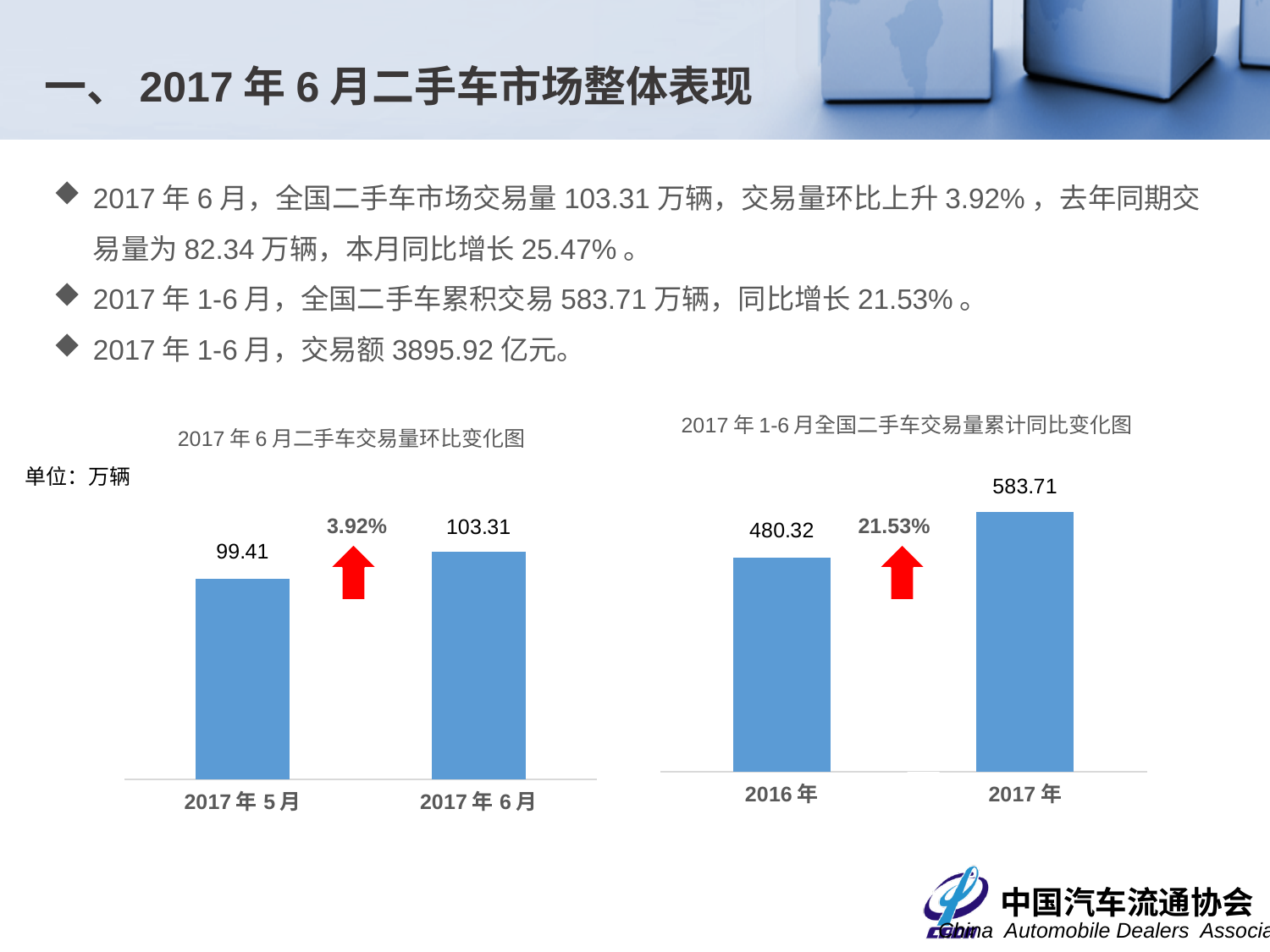

一、2017年6月二手车市场整体表现
2017年6月，全国二手车市场交易量103.31万辆，交易量环比上升3.92%，去年同期交易量为82.34万辆，本月同比增长25.47%。
2017年1-6月，全国二手车累积交易583.71万辆，同比增长21.53%。
2017年1-6月，交易额3895.92亿元。

### Chart: 2017年6月二手车交易量环比变化图

| Category |  |
|---|---|
| 42856 | 99.4081 |
| 42887 | 103.30579999999998 |

### Chart: 2017年1-6月全国二手车交易量累计同比变化图

| Category |  |
|---|---|
| 2016年 | 480.32 |
| 2017年 | 583.71 |
单位：万辆
3.92%
21.53%